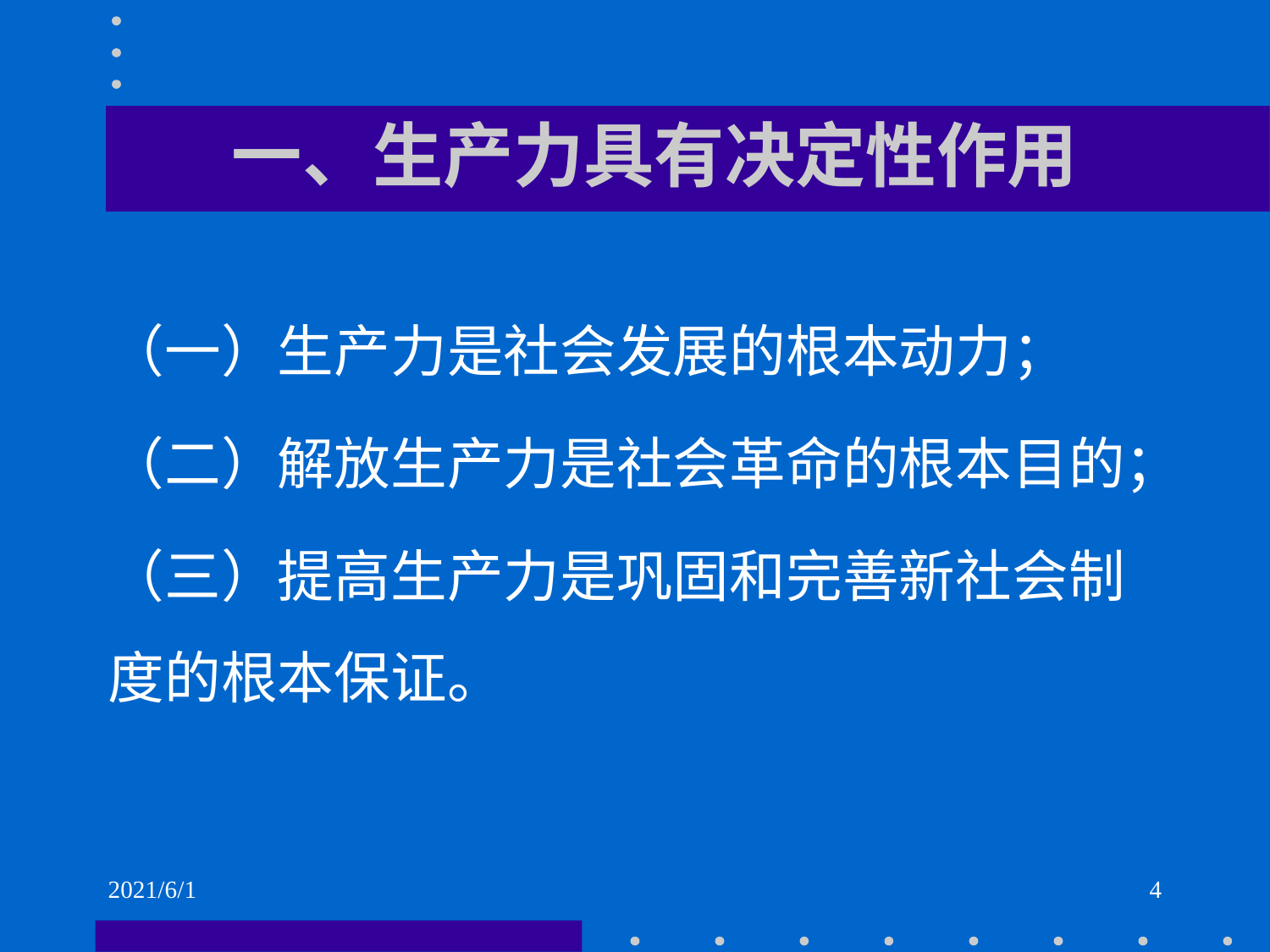

# 一、生产力具有决定性作用
（一）生产力是社会发展的根本动力；
（二）解放生产力是社会革命的根本目的；
（三）提高生产力是巩固和完善新社会制度的根本保证。
2021/6/1
4